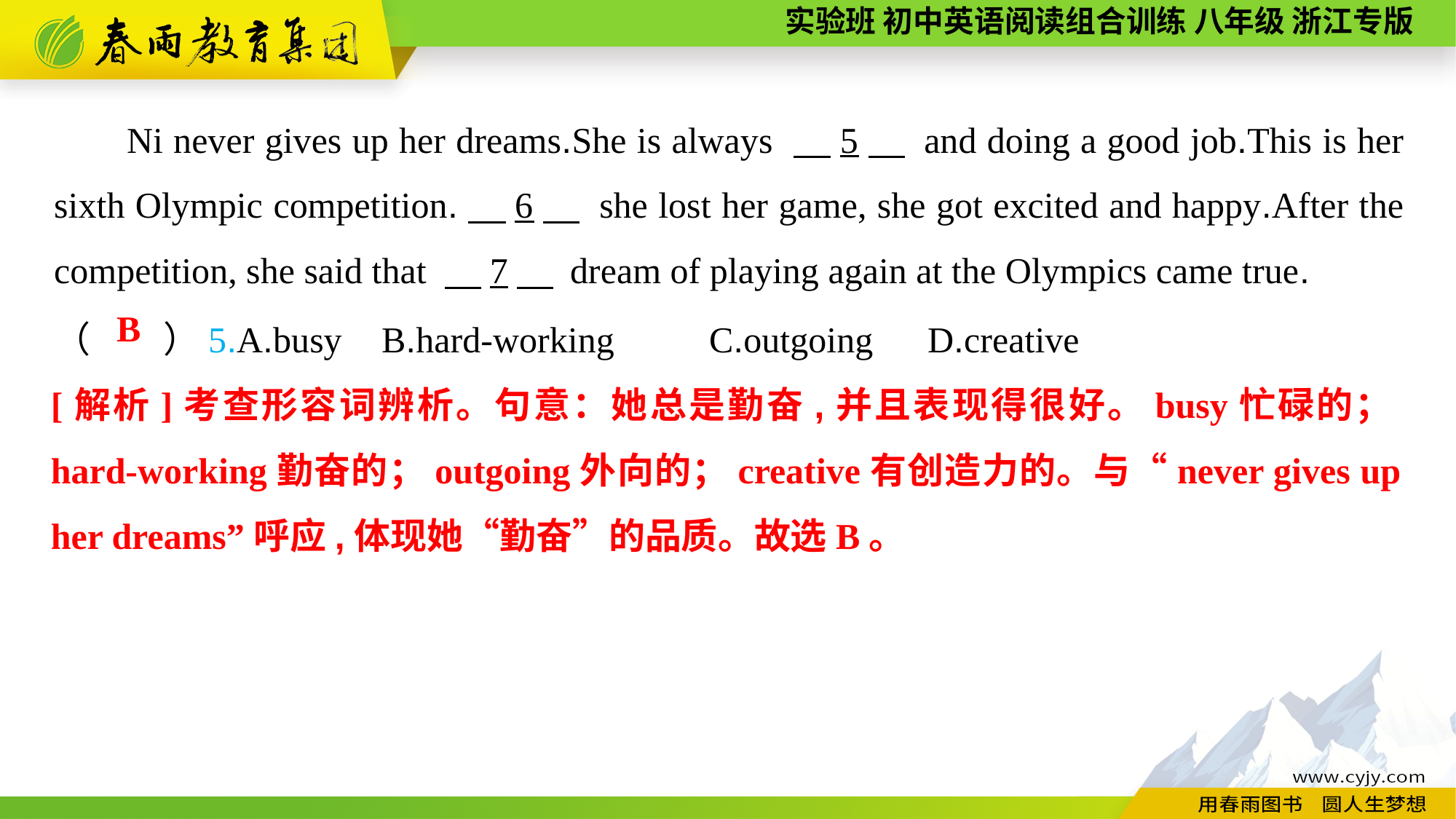

Ni never gives up her dreams.She is always 　5　 and doing a good job.This is her sixth Olympic competition.　6　 she lost her game, she got excited and happy.After the competition, she said that 　7　 dream of playing again at the Olympics came true.
（　　）5.A.busy	B.hard-working	C.outgoing	D.creative
B
[解析]考查形容词辨析。句意：她总是勤奋,并且表现得很好。busy忙碌的；hard-working勤奋的；outgoing外向的；creative有创造力的。与“never gives up her dreams”呼应,体现她“勤奋”的品质。故选B。